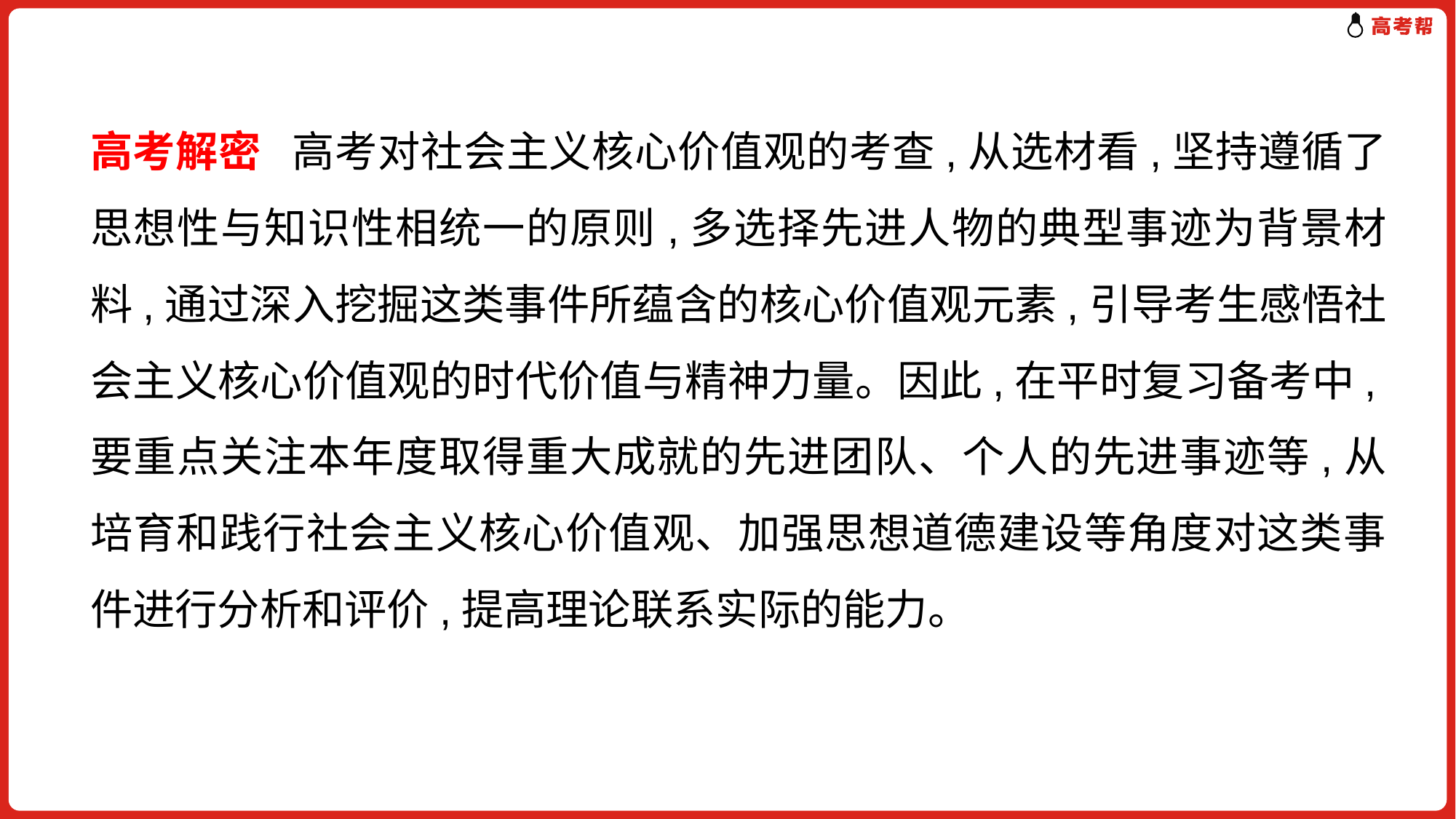

高考解密   高考对社会主义核心价值观的考查,从选材看,坚持遵循了思想性与知识性相统一的原则,多选择先进人物的典型事迹为背景材料,通过深入挖掘这类事件所蕴含的核心价值观元素,引导考生感悟社会主义核心价值观的时代价值与精神力量。因此,在平时复习备考中,要重点关注本年度取得重大成就的先进团队、个人的先进事迹等,从培育和践行社会主义核心价值观、加强思想道德建设等角度对这类事件进行分析和评价,提高理论联系实际的能力。